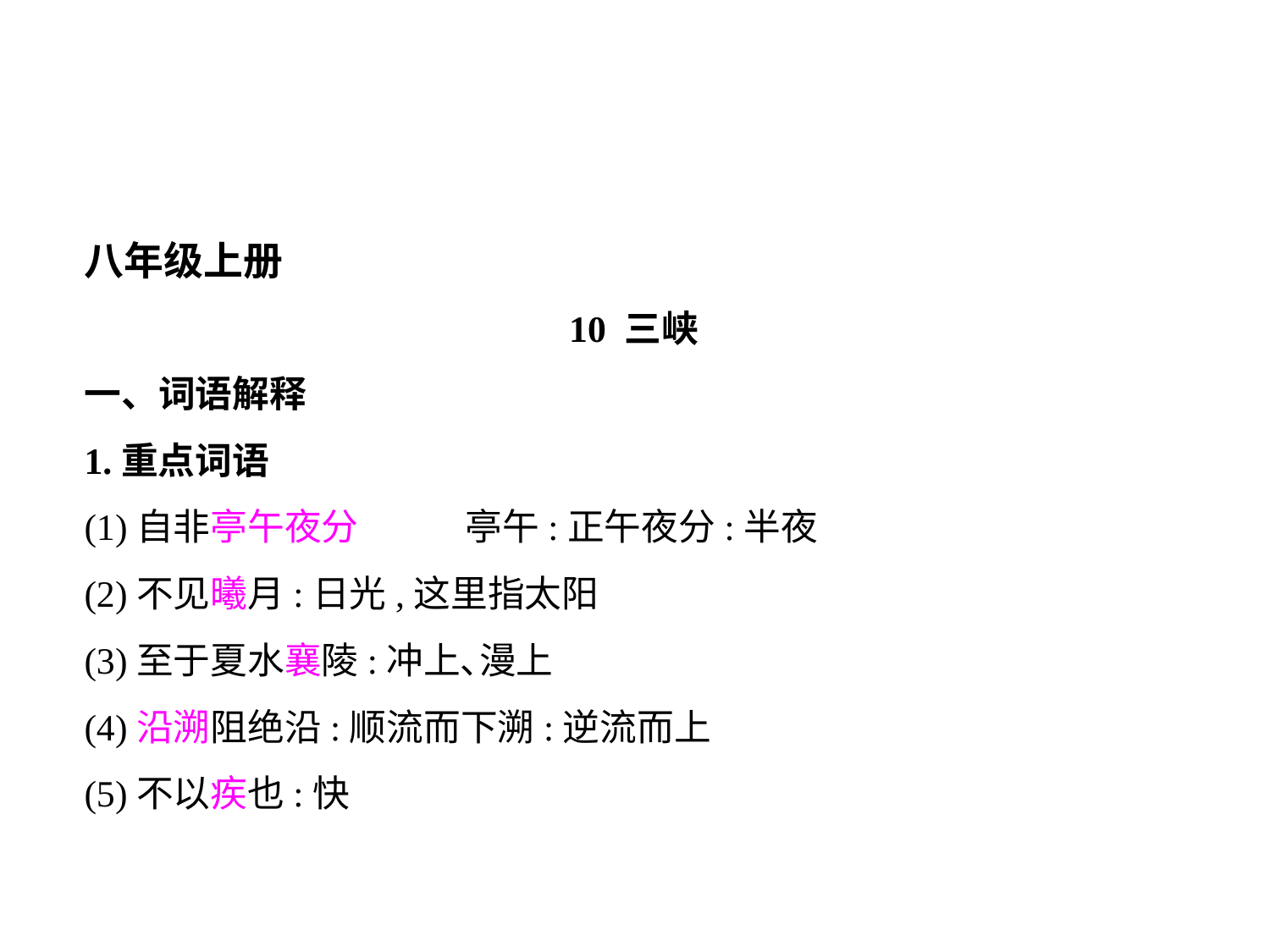

八年级上册
10 三峡
一、词语解释
1.重点词语
(1)自非亭午夜分	亭午:正午夜分:半夜
(2)不见曦月:日光,这里指太阳
(3)至于夏水襄陵:冲上､漫上
(4)沿溯阻绝沿:顺流而下溯:逆流而上
(5)不以疾也:快